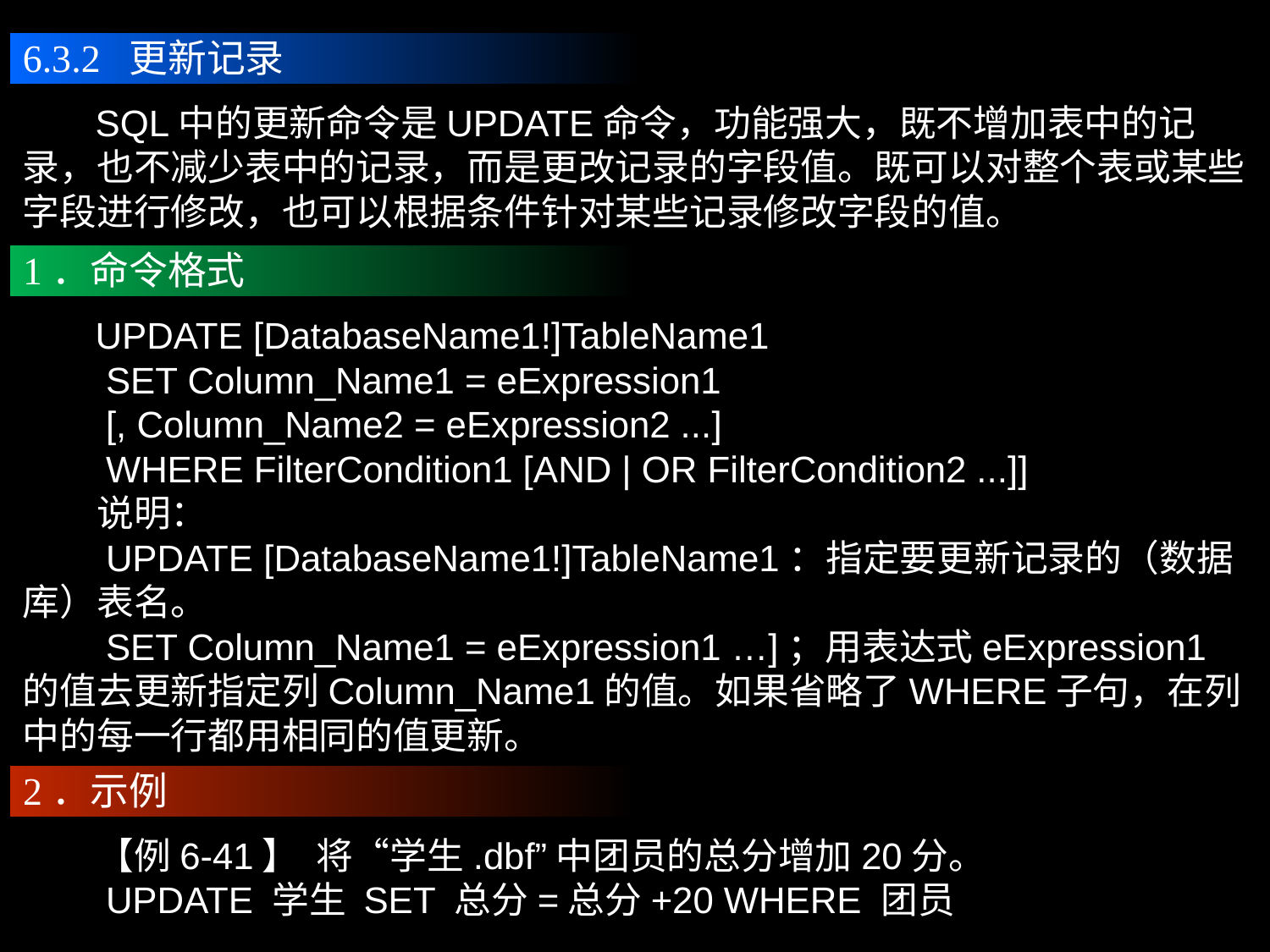

6.3.2  更新记录
       SQL中的更新命令是UPDATE命令，功能强大，既不增加表中的记录，也不减少表中的记录，而是更改记录的字段值。既可以对整个表或某些字段进行修改，也可以根据条件针对某些记录修改字段的值。
1．命令格式
       UPDATE [DatabaseName1!]TableName1
　　SET Column_Name1 = eExpression1
　　[, Column_Name2 = eExpression2 ...]
　　WHERE FilterCondition1 [AND | OR FilterCondition2 ...]]
　　说明：
　　UPDATE [DatabaseName1!]TableName1：指定要更新记录的（数据库）表名。
　　SET Column_Name1 = eExpression1 …]；用表达式eExpression1的值去更新指定列Column_Name1的值。如果省略了WHERE子句，在列中的每一行都用相同的值更新。
2．示例
　　【例6-41】  将“学生.dbf”中团员的总分增加20分。
　　UPDATE 学生 SET 总分=总分+20 WHERE 团员